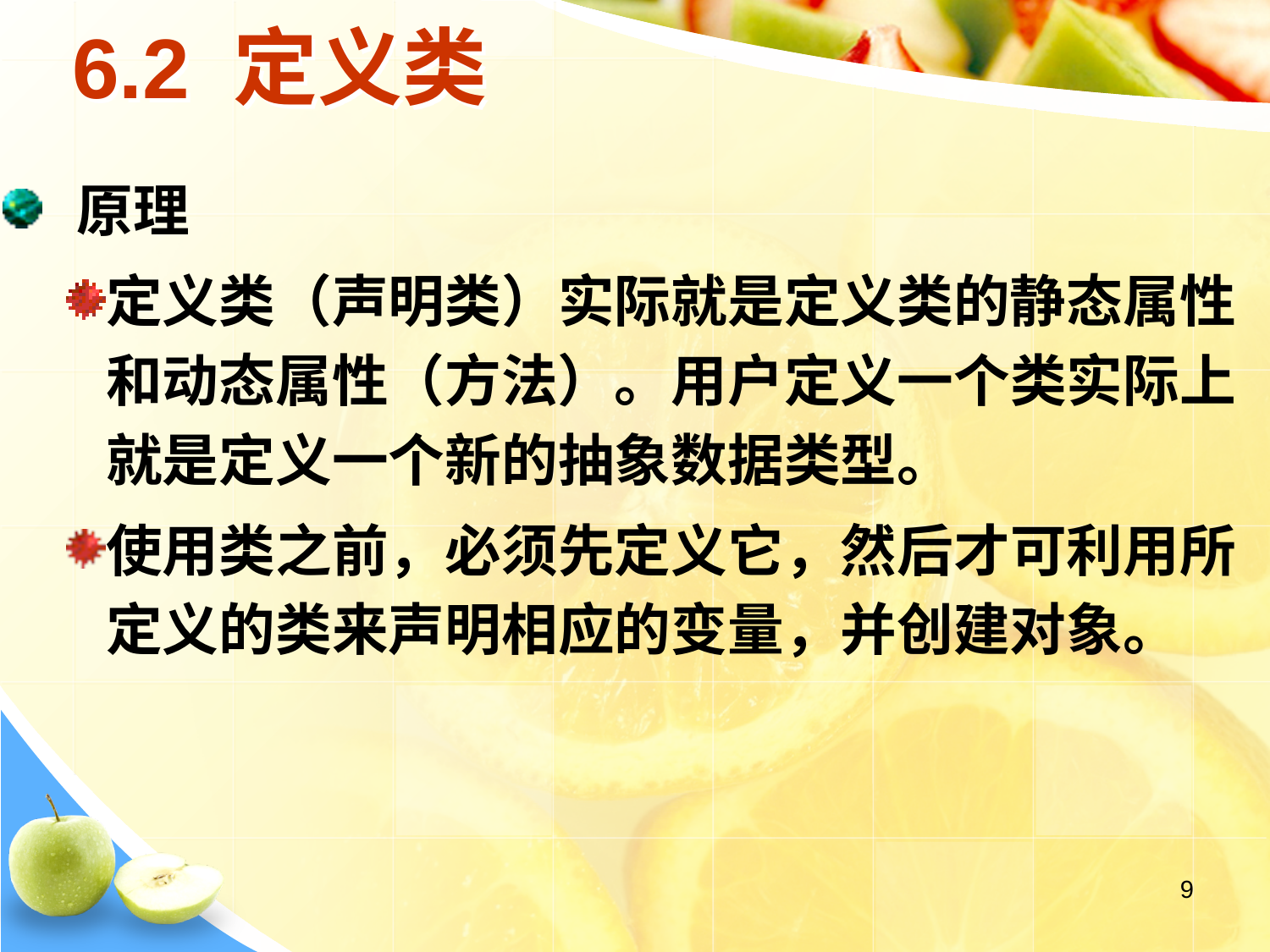

# 6.2 定义类
 原理
定义类（声明类）实际就是定义类的静态属性和动态属性（方法）。用户定义一个类实际上就是定义一个新的抽象数据类型。
使用类之前，必须先定义它，然后才可利用所定义的类来声明相应的变量，并创建对象。

9